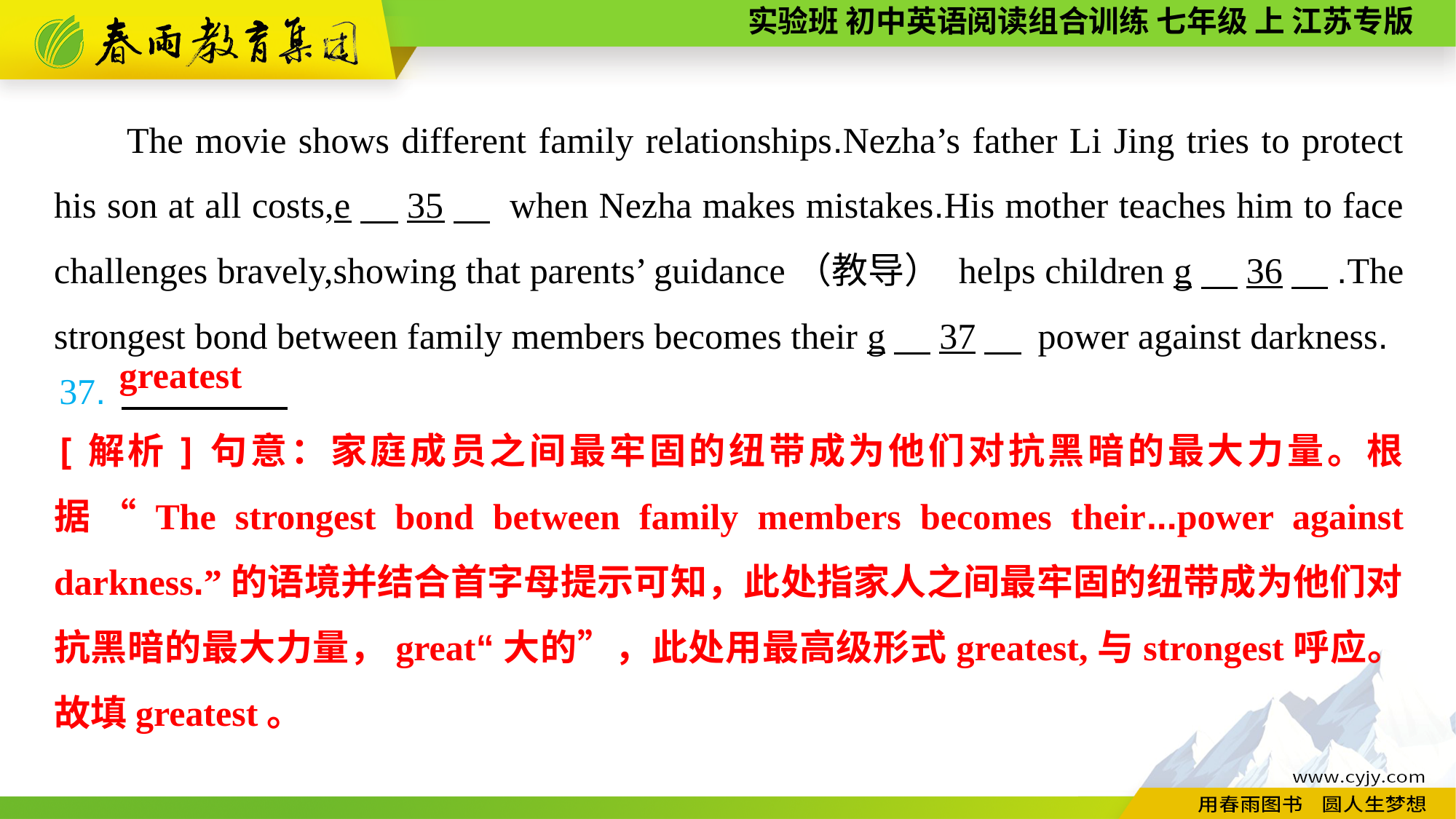

The movie shows different family relationships.Nezha’s father Li Jing tries to protect his son at all costs,e　35　 when Nezha makes mistakes.His mother teaches him to face challenges bravely,showing that parents’ guidance（教导） helps children g　36　.The strongest bond between family members becomes their g　37　 power against darkness.
37.
greatest
[解析]句意：家庭成员之间最牢固的纽带成为他们对抗黑暗的最大力量。根据“The strongest bond between family members becomes their...power against darkness.”的语境并结合首字母提示可知，此处指家人之间最牢固的纽带成为他们对抗黑暗的最大力量，great“大的”，此处用最高级形式greatest,与strongest呼应。故填greatest。